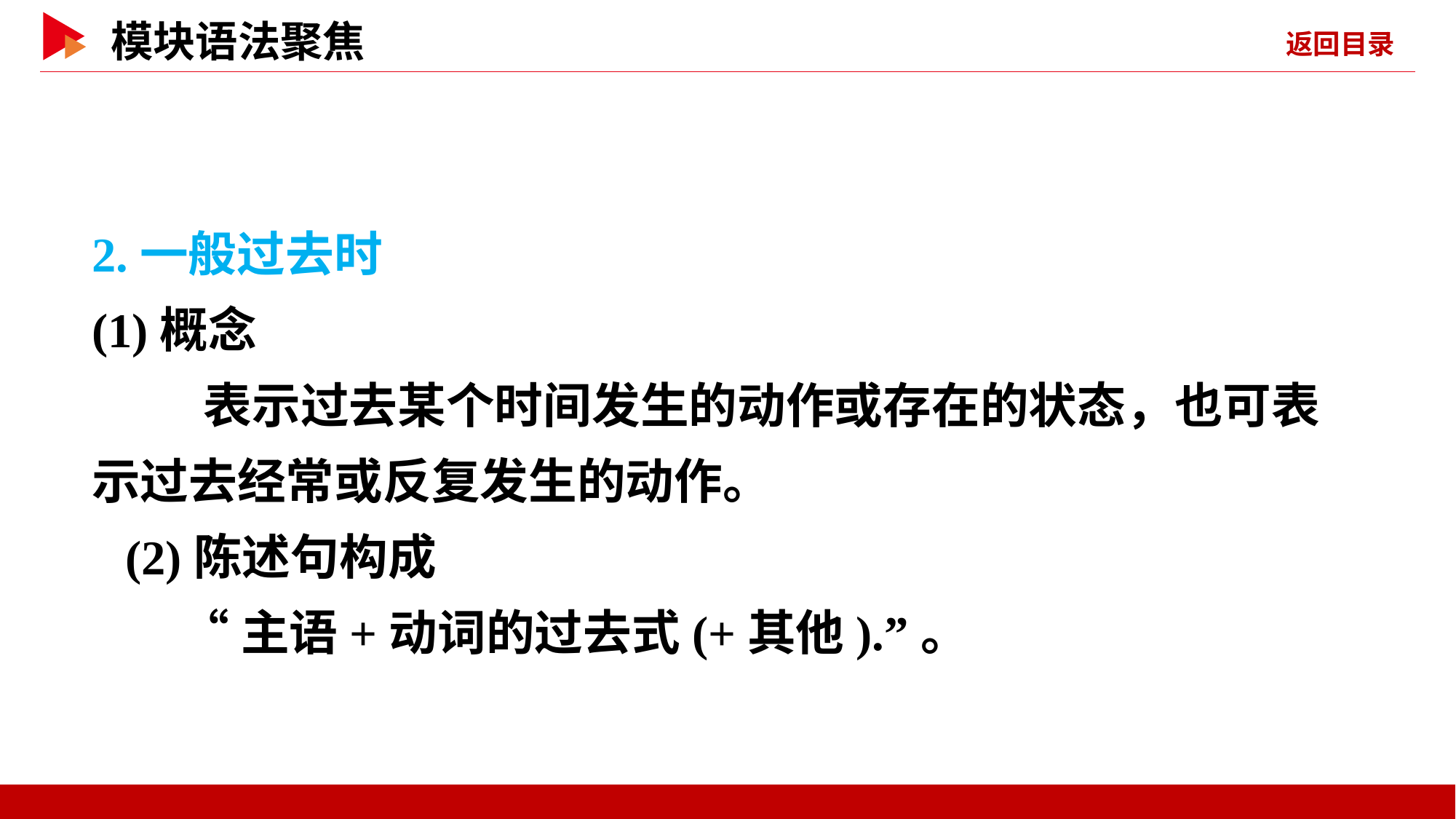

2.一般过去时
(1)概念
      表示过去某个时间发生的动作或存在的状态，也可表示过去经常或反复发生的动作。
(2)陈述句构成
     “主语+动词的过去式(+其他).”。